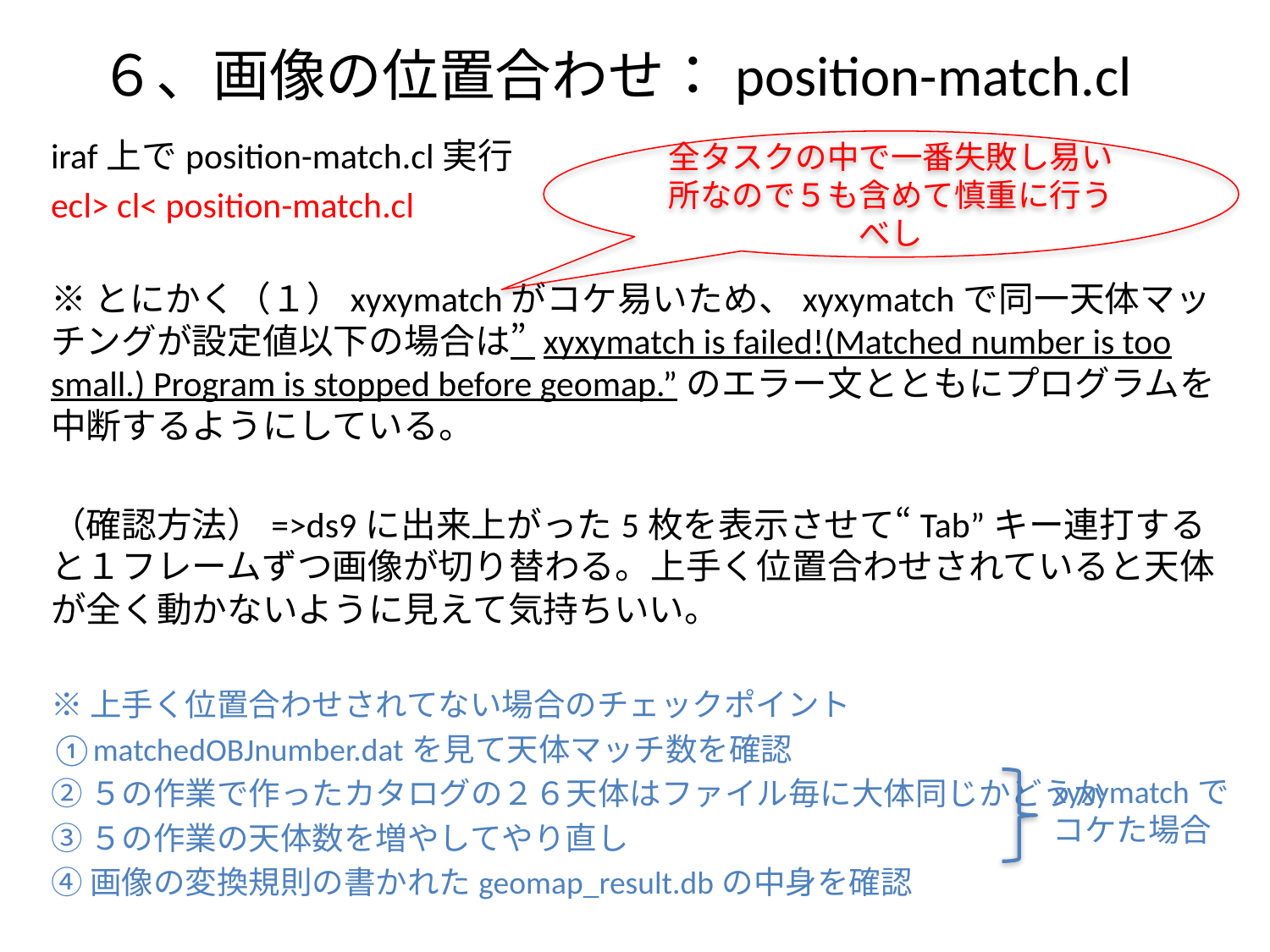

# ６、画像の位置合わせ：position-match.cl
iraf上でposition-match.cl実行
ecl> cl< position-match.cl

※とにかく（１）xyxymatchがコケ易いため、xyxymatchで同一天体マッチングが設定値以下の場合は” xyxymatch is failed!(Matched number is too small.) Program is stopped before geomap.”のエラー文とともにプログラムを中断するようにしている。

（確認方法）=>ds9に出来上がった5枚を表示させて“Tab”キー連打すると１フレームずつ画像が切り替わる。上手く位置合わせされていると天体が全く動かないように見えて気持ちいい。

※上手く位置合わせされてない場合のチェックポイント
①matchedOBJnumber.datを見て天体マッチ数を確認
②５の作業で作ったカタログの２６天体はファイル毎に大体同じかどうか
③５の作業の天体数を増やしてやり直し
④画像の変換規則の書かれたgeomap_result.dbの中身を確認
全タスクの中で一番失敗し易い所なので５も含めて慎重に行うべし
xyxymatchでコケた場合